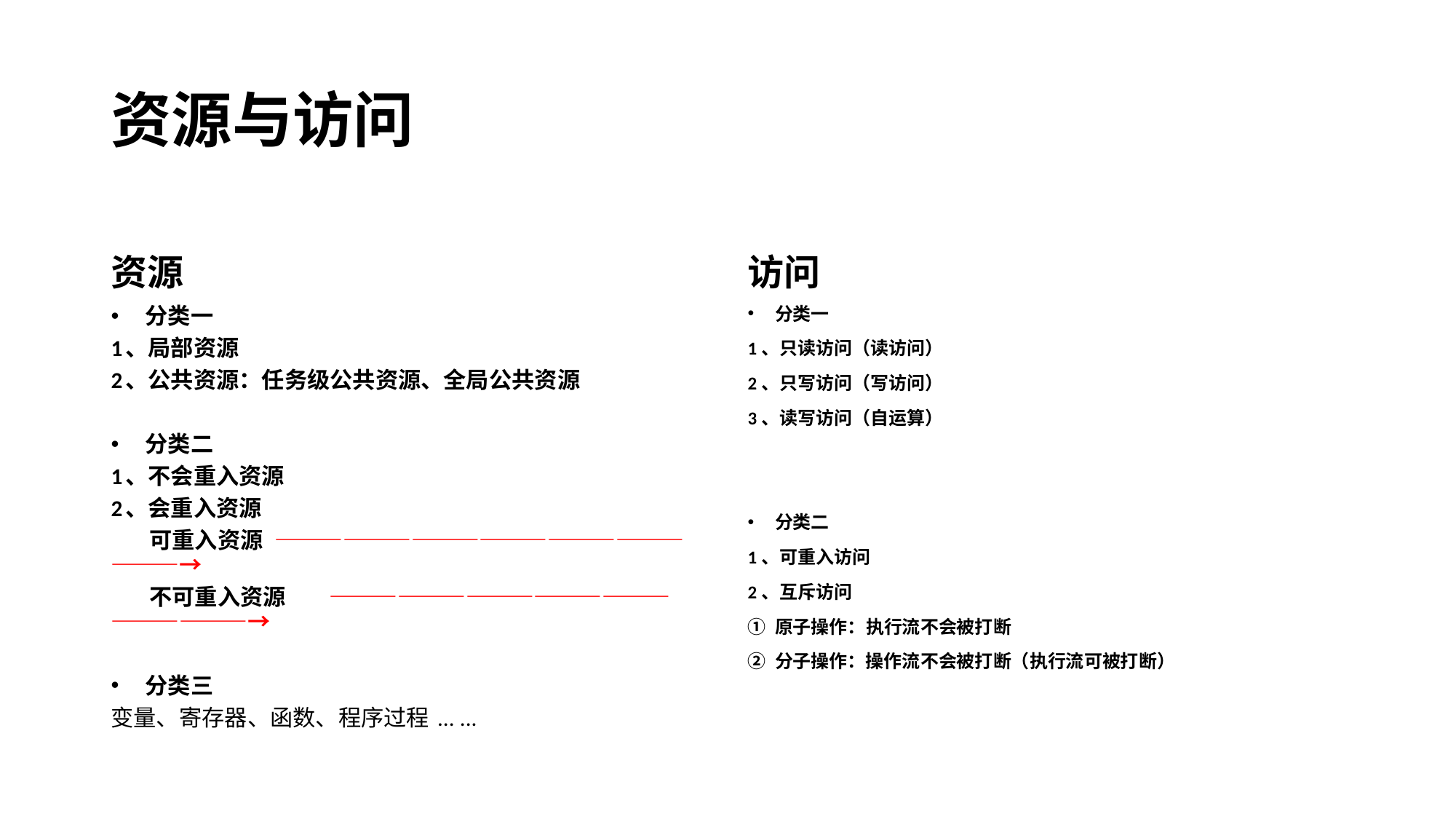

# 资源与访问
资源
访问
分类一
1、局部资源
2、公共资源：任务级公共资源、全局公共资源

分类二
1、不会重入资源
2、会重入资源
       可重入资源	—————————————————————→
       不可重入资源	—————————————————————→

分类三
变量、寄存器、函数、程序过程 ... ...
分类一
1、只读访问（读访问）
2、只写访问（写访问）
3、读写访问（自运算）

分类二
1、可重入访问
2、互斥访问
原子操作：执行流不会被打断
分子操作：操作流不会被打断（执行流可被打断）